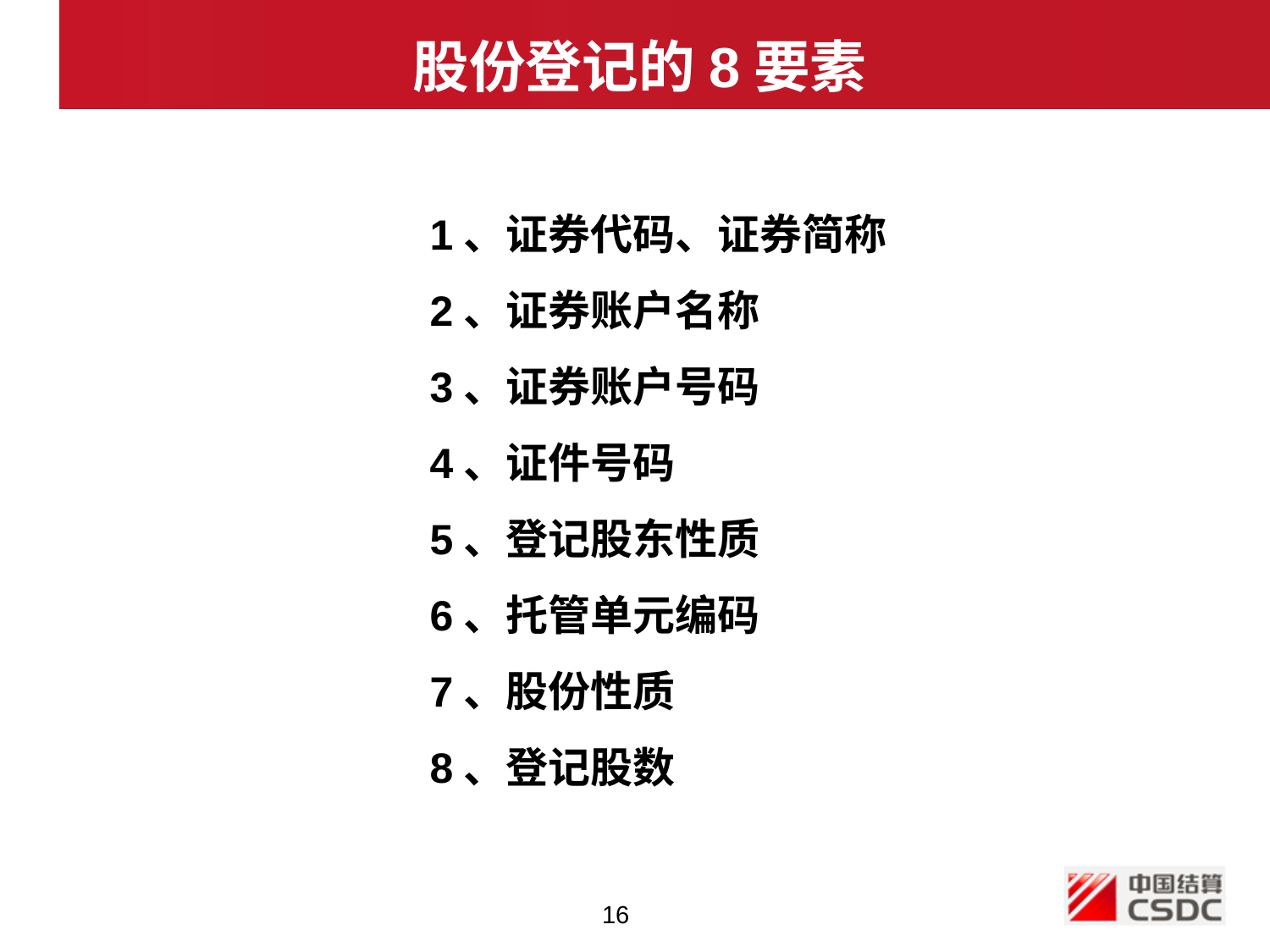

股份登记的8要素
1、证券代码、证券简称
2、证券账户名称
3、证券账户号码
4、证件号码
5、登记股东性质
6、托管单元编码
7、股份性质
8、登记股数

16